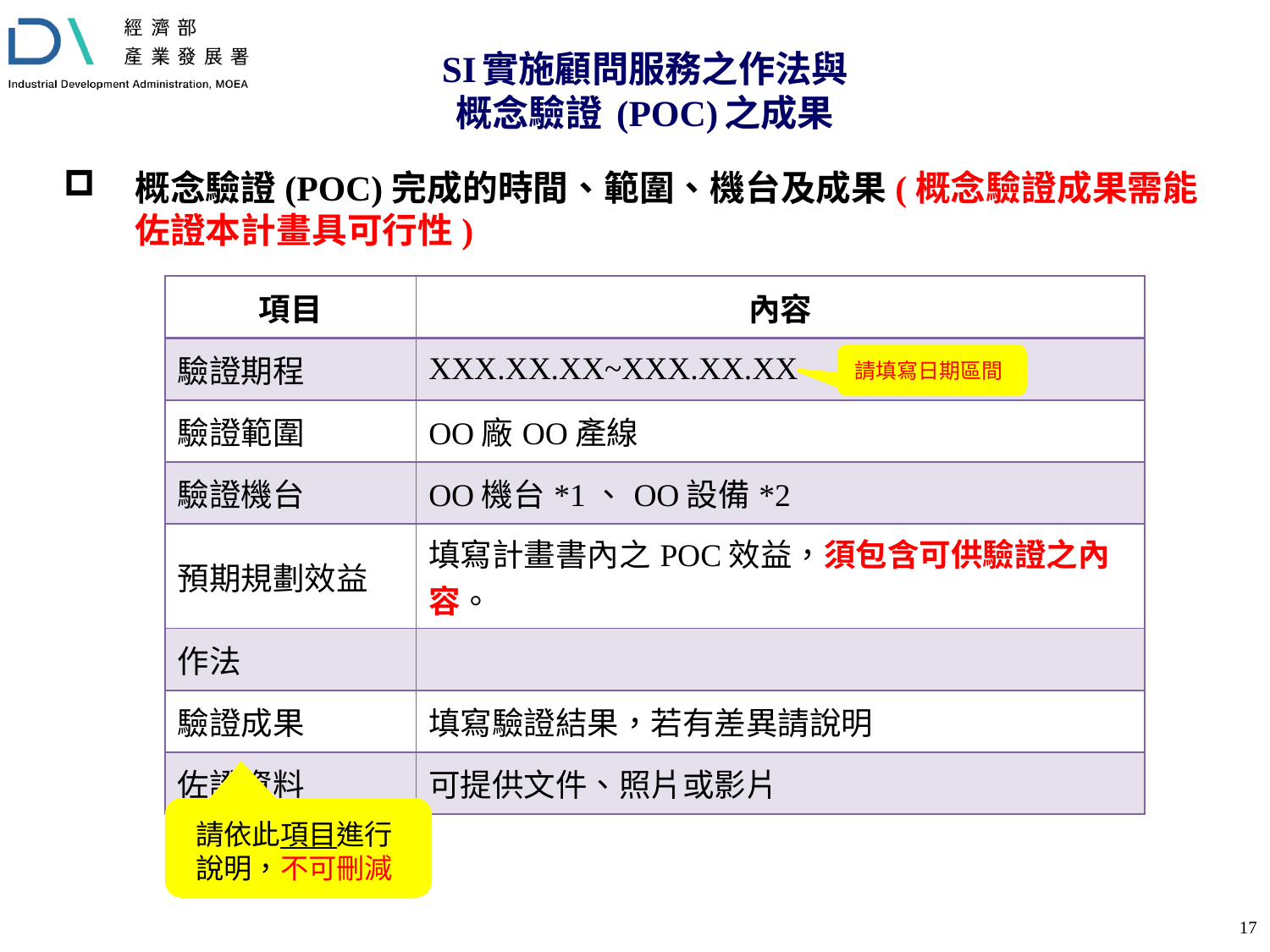

# SI實施顧問服務之作法與 概念驗證 (POC)之成果
概念驗證(POC)完成的時間、範圍、機台及成果(概念驗證成果需能佐證本計畫具可行性)
| 項目 | 內容 |
| --- | --- |
| 驗證期程 | XXX.XX.XX~XXX.XX.XX |
| 驗證範圍 | OO廠OO產線 |
| 驗證機台 | OO機台\*1、OO設備\*2 |
| 預期規劃效益 | 填寫計畫書內之POC效益，須包含可供驗證之內容。 |
| 作法 |  |
| 驗證成果 | 填寫驗證結果，若有差異請說明 |
| 佐證資料 | 可提供文件、照片或影片 |

請填寫日期區間

請依此項目進行說明，不可刪減
17